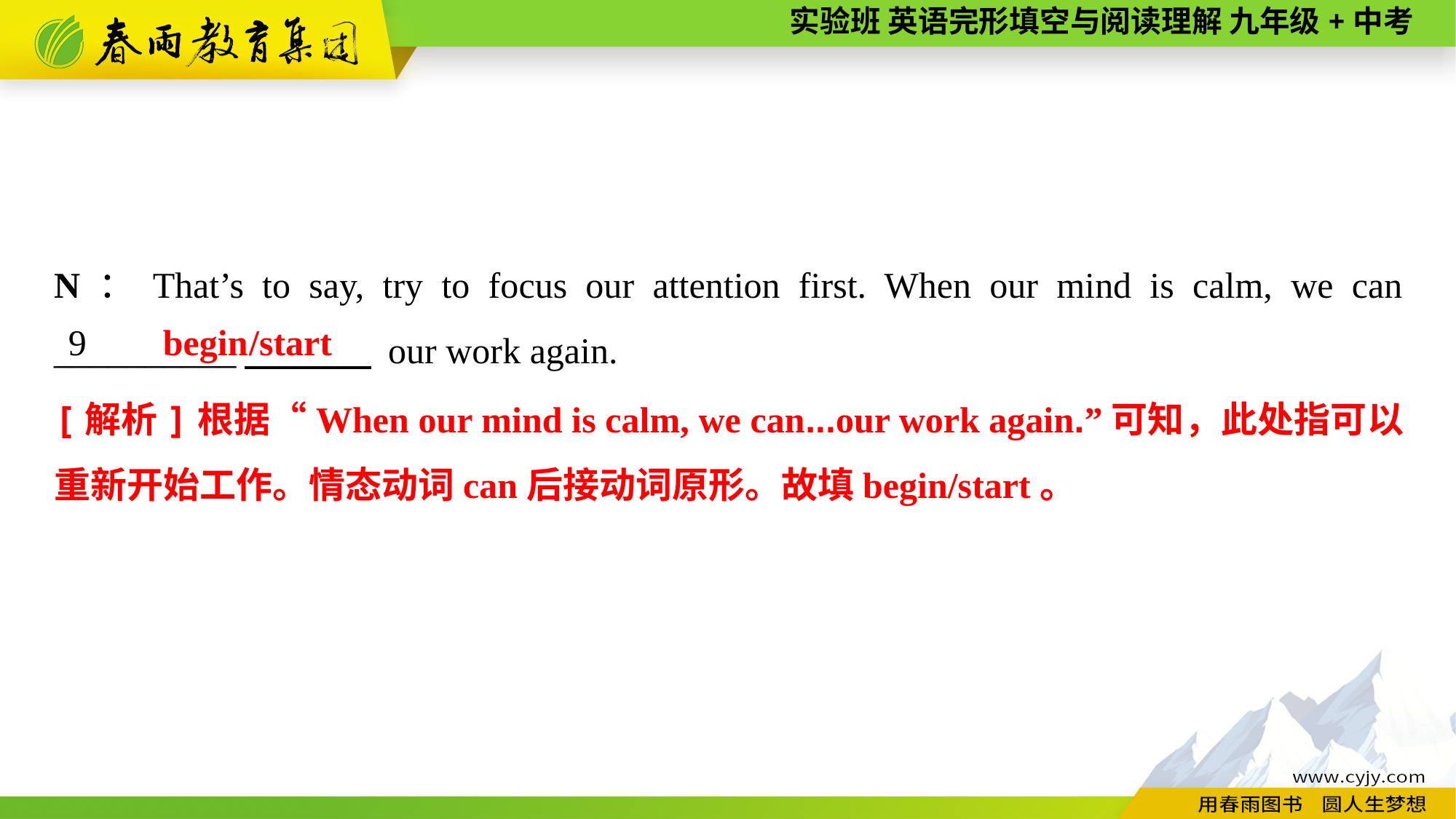

N：That’s to say, try to focus our attention first. When our mind is calm, we can __________　            our work again.
/start
9
begin
[解析]根据“When our mind is calm, we can...our work again.”可知，此处指可以重新开始工作。情态动词can后接动词原形。故填begin/start。